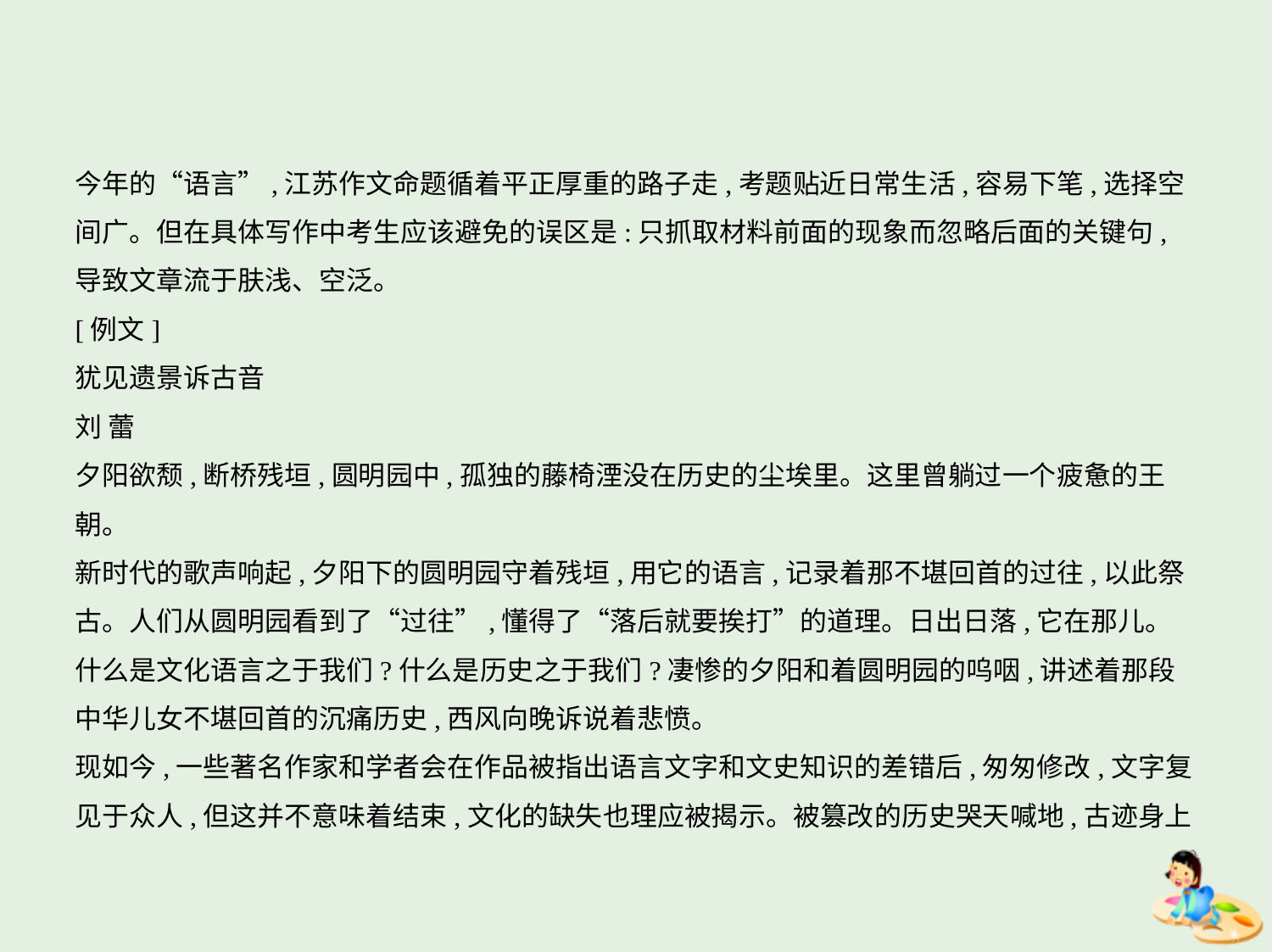

今年的“语言”,江苏作文命题循着平正厚重的路子走,考题贴近日常生活,容易下笔,选择空
间广。但在具体写作中考生应该避免的误区是:只抓取材料前面的现象而忽略后面的关键句,
导致文章流于肤浅、空泛。
[例文]
犹见遗景诉古音
刘 蕾
夕阳欲颓,断桥残垣,圆明园中,孤独的藤椅湮没在历史的尘埃里。这里曾躺过一个疲惫的王
朝。
新时代的歌声响起,夕阳下的圆明园守着残垣,用它的语言,记录着那不堪回首的过往,以此祭
古。人们从圆明园看到了“过往”,懂得了“落后就要挨打”的道理。日出日落,它在那儿。
什么是文化语言之于我们?什么是历史之于我们?凄惨的夕阳和着圆明园的呜咽,讲述着那段
中华儿女不堪回首的沉痛历史,西风向晚诉说着悲愤。
现如今,一些著名作家和学者会在作品被指出语言文字和文史知识的差错后,匆匆修改,文字复
见于众人,但这并不意味着结束,文化的缺失也理应被揭示。被篡改的历史哭天喊地,古迹身上